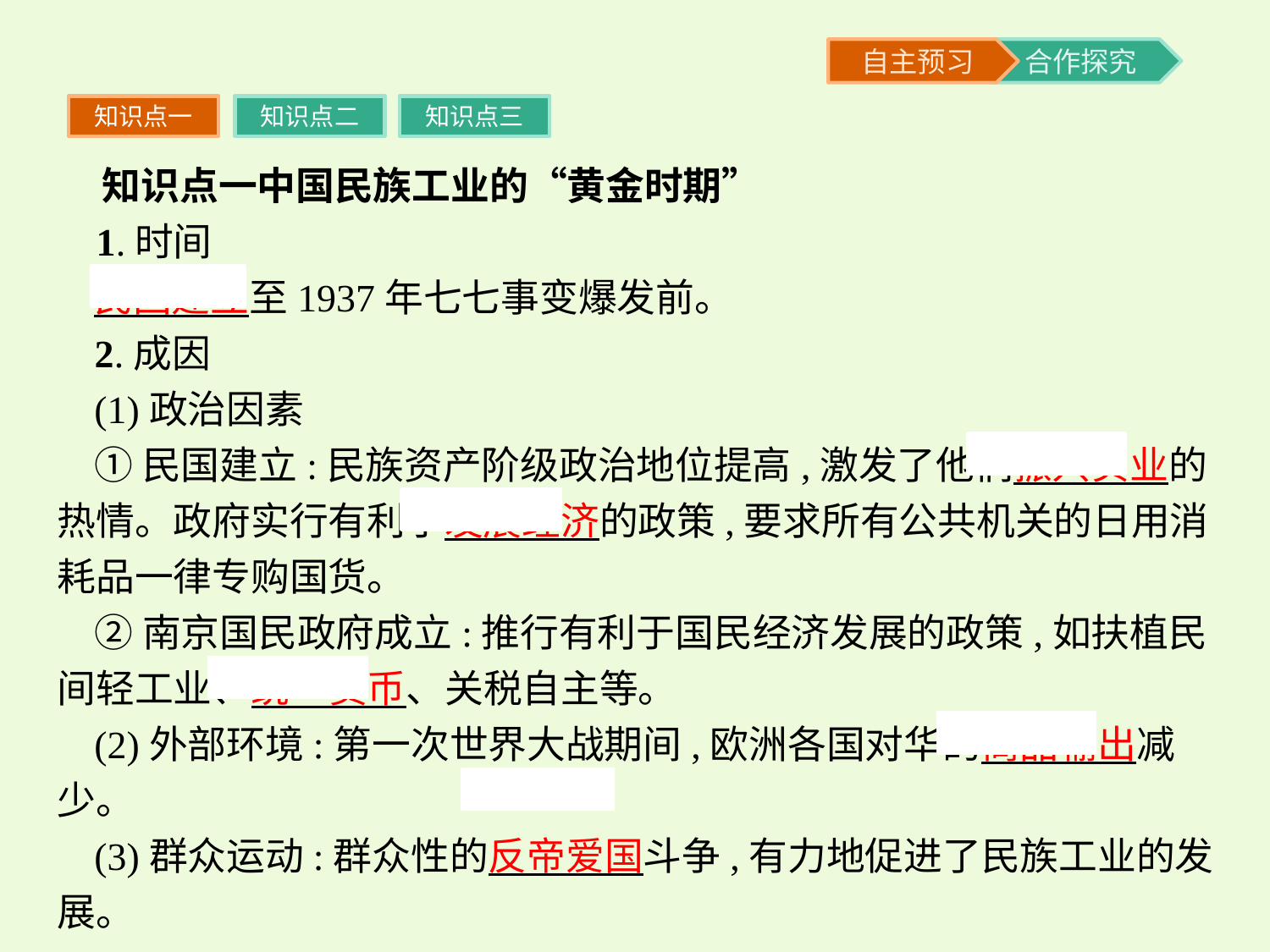

知识点一
知识点二
知识点三
    知识点一中国民族工业的“黄金时期”
    1.时间
民国建立至1937年七七事变爆发前。
2.成因
(1)政治因素
①民国建立:民族资产阶级政治地位提高,激发了他们振兴实业的热情。政府实行有利于发展经济的政策,要求所有公共机关的日用消耗品一律专购国货。
②南京国民政府成立:推行有利于国民经济发展的政策,如扶植民间轻工业、统一货币、关税自主等。
(2)外部环境:第一次世界大战期间,欧洲各国对华的商品输出减少。
(3)群众运动:群众性的反帝爱国斗争,有力地促进了民族工业的发展。